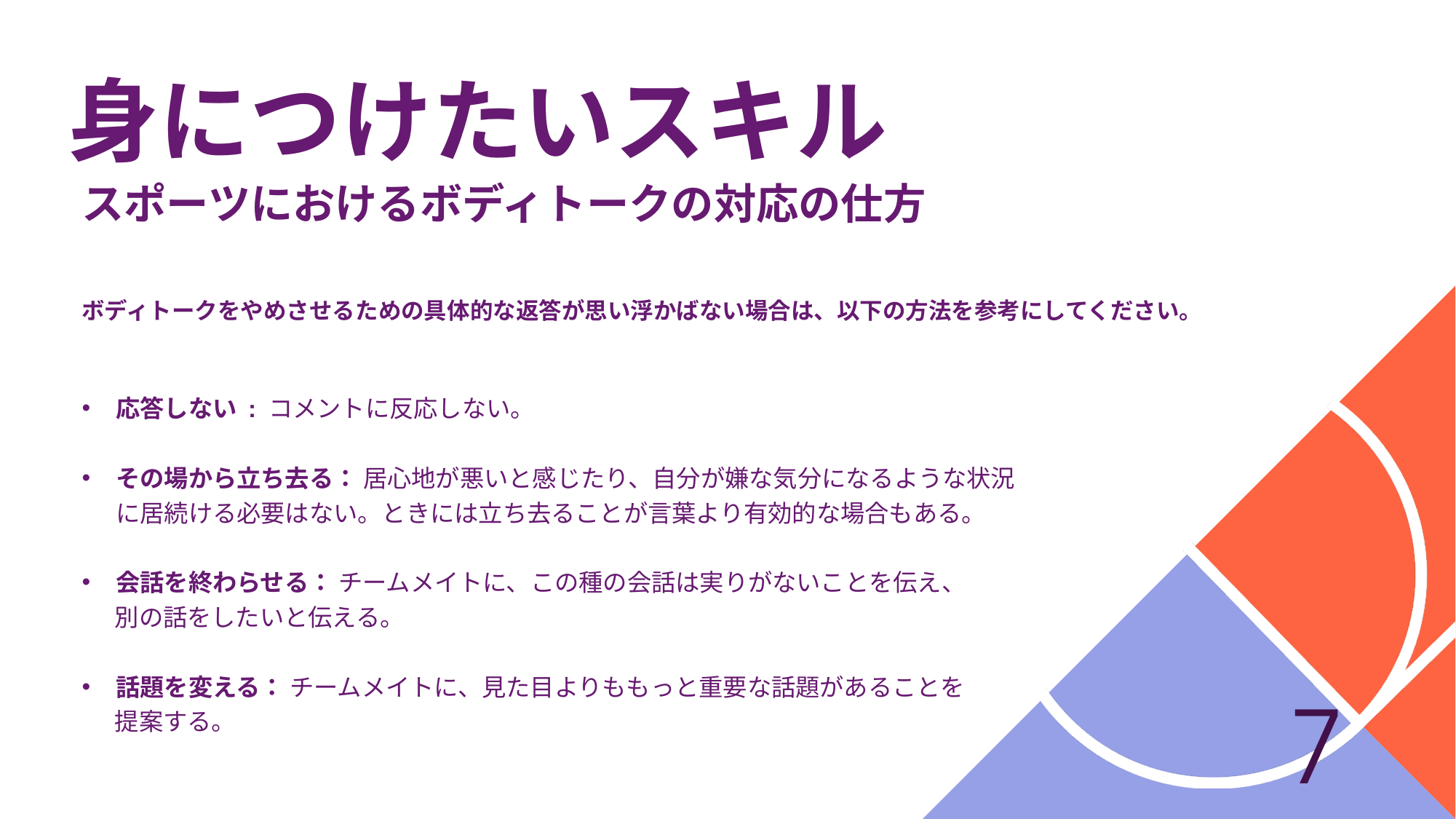

# 身につけたいスキル
スポーツにおけるボディトークの対応の仕方
ボディトークをやめさせるための具体的な返答が思い浮かばない場合は、以下の方法を参考にしてください。
応答しない : コメントに反応しない。

その場から立ち去る： 居心地が悪いと感じたり、自分が嫌な気分になるような状況に居続ける必要はない。ときには立ち去ることが言葉より有効的な場合もある。

会話を終わらせる： チームメイトに、この種の会話は実りがないことを伝え、
     別の話をしたいと伝える。

話題を変える： チームメイトに、見た目よりももっと重要な話題があることを
     提案する。
7